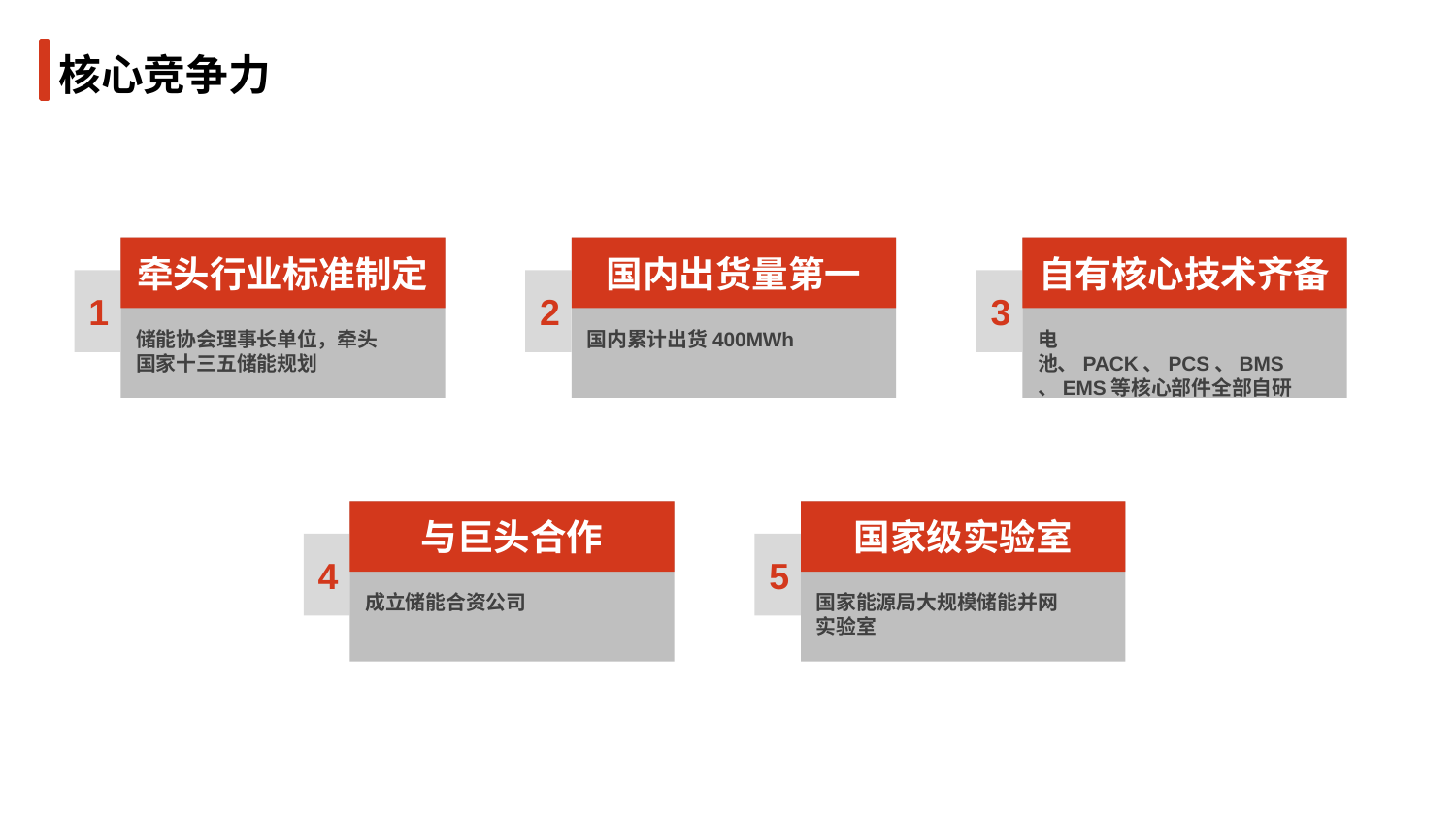

核心竞争力

牵头行业标准制定
1
储能协会理事长单位，牵头国家十三五储能规划

国内出货量第一
2
国内累计出货400MWh

自有核心技术齐备
3
电池、PACK、PCS、BMS、EMS等核心部件全部自研

与巨头合作
4
成立储能合资公司

国家级实验室
5
国家能源局大规模储能并网实验室